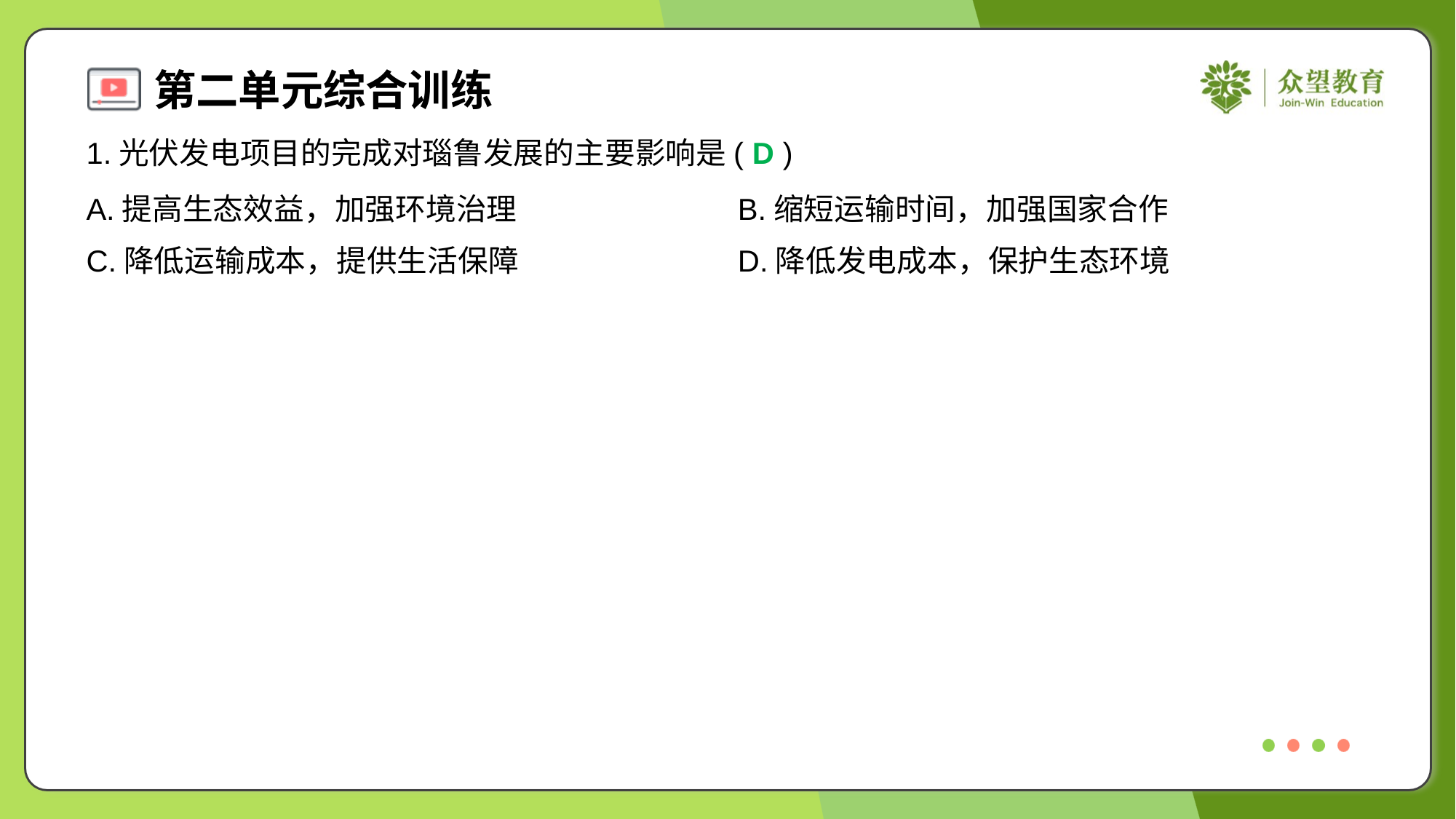

1.光伏发电项目的完成对瑙鲁发展的主要影响是(     )
D
A.提高生态效益，加强环境治理	B.缩短运输时间，加强国家合作
C.降低运输成本，提供生活保障	D.降低发电成本，保护生态环境